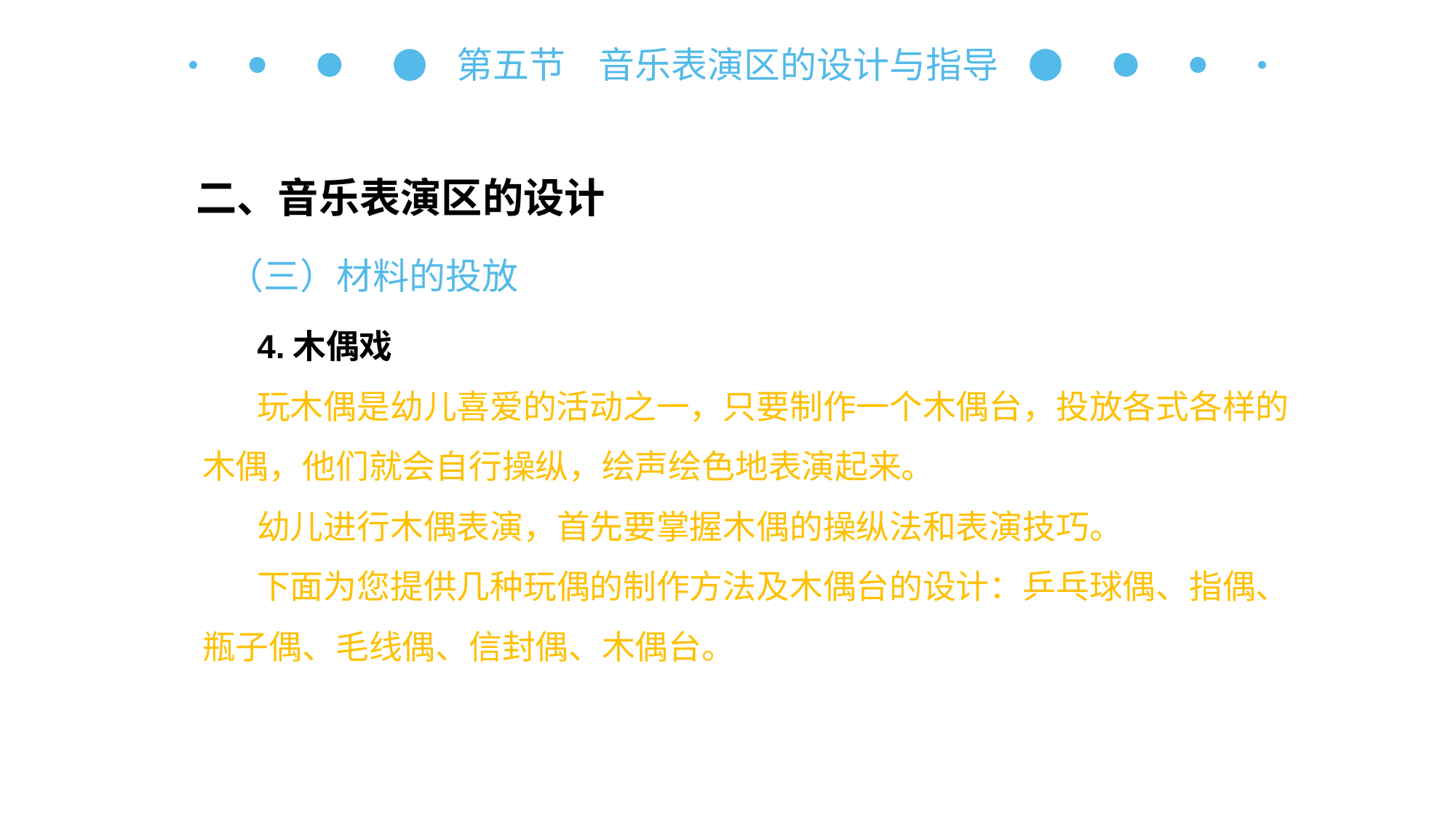

第五节    音乐表演区的设计与指导

二、音乐表演区的设计
（三）材料的投放
4.木偶戏
玩木偶是幼儿喜爱的活动之一，只要制作一个木偶台，投放各式各样的木偶，他们就会自行操纵，绘声绘色地表演起来。
幼儿进行木偶表演，首先要掌握木偶的操纵法和表演技巧。
下面为您提供几种玩偶的制作方法及木偶台的设计：乒乓球偶、指偶、瓶子偶、毛线偶、信封偶、木偶台。